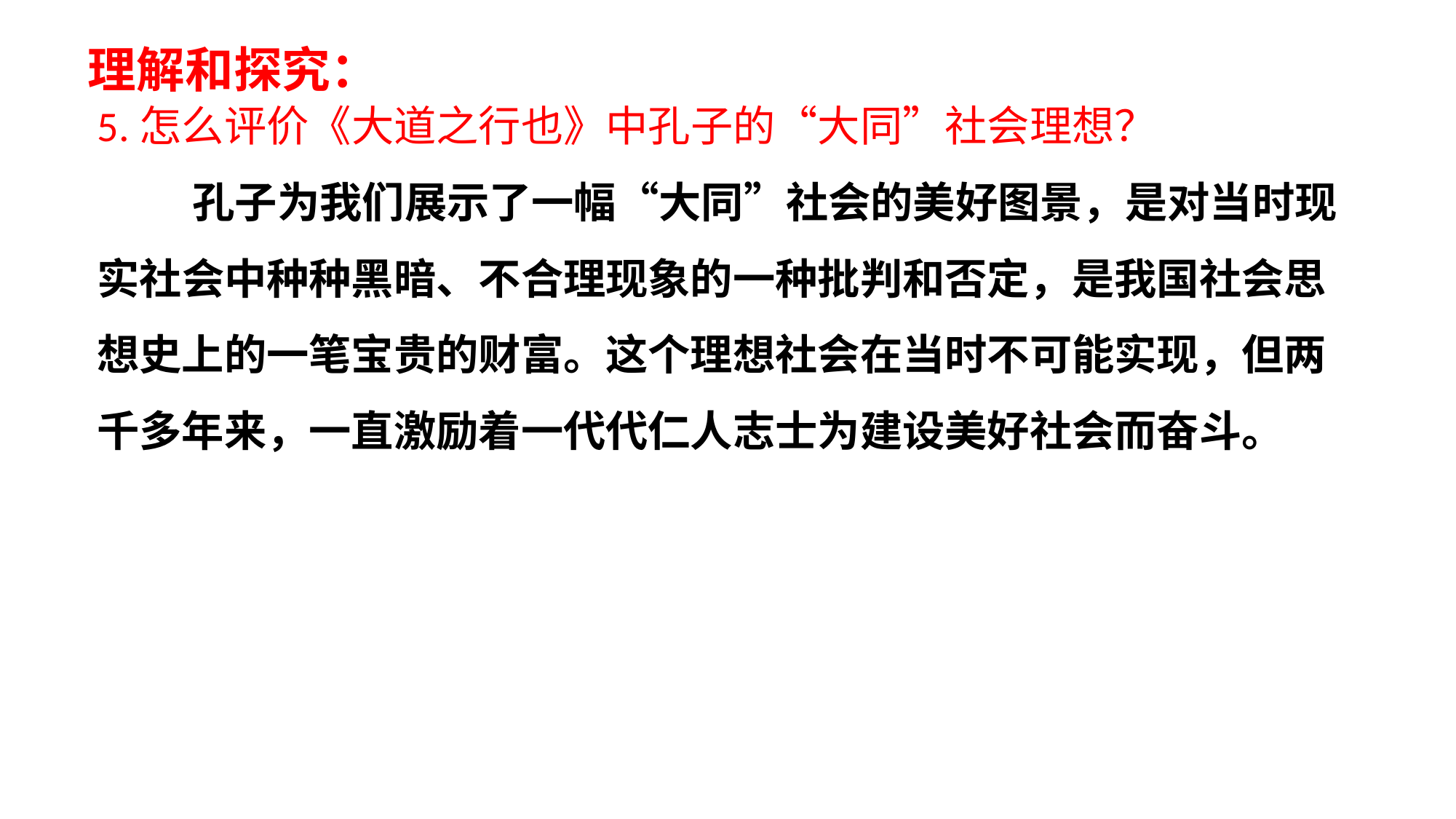

理解和探究：
5.怎么评价《大道之行也》中孔子的“大同”社会理想？
         孔子为我们展示了一幅“大同”社会的美好图景，是对当时现实社会中种种黑暗、不合理现象的一种批判和否定，是我国社会思想史上的一笔宝贵的财富。这个理想社会在当时不可能实现，但两千多年来，一直激励着一代代仁人志士为建设美好社会而奋斗。